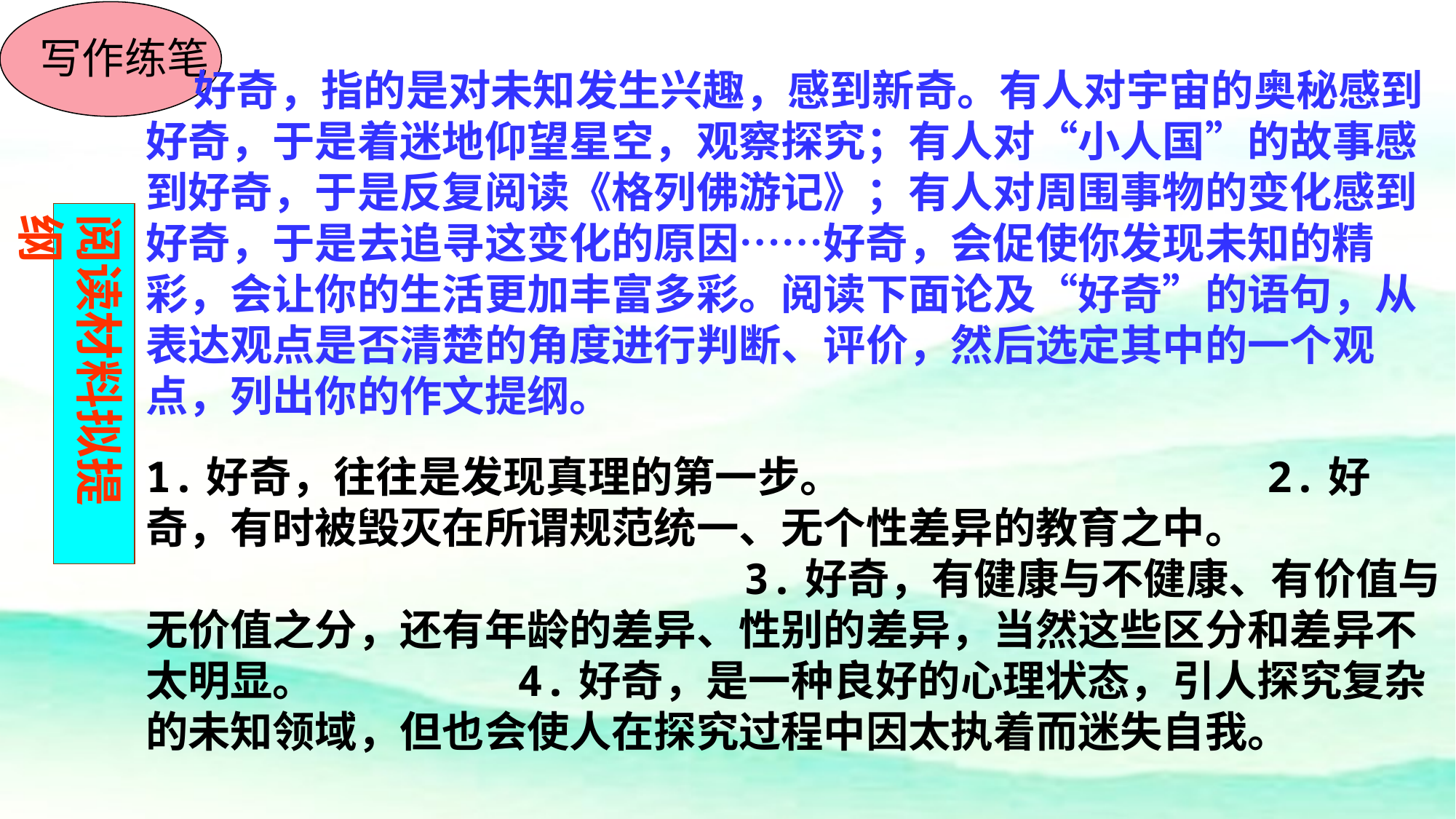

写作练笔
    好奇，指的是对未知发生兴趣，感到新奇。有人对宇宙的奥秘感到好奇，于是着迷地仰望星空，观察探究；有人对“小人国”的故事感到好奇，于是反复阅读《格列佛游记》；有人对周围事物的变化感到好奇，于是去追寻这变化的原因……好奇，会促使你发现未知的精彩，会让你的生活更加丰富多彩。阅读下面论及“好奇”的语句，从表达观点是否清楚的角度进行判断、评价，然后选定其中的一个观点，列出你的作文提纲。
阅读材料拟提纲
1.好奇，往往是发现真理的第一步。                                           2.好奇，有时被毁灭在所谓规范统一、无个性差异的教育之中。                                                                                  3.好奇，有健康与不健康、有价值与无价值之分，还有年龄的差异、性别的差异，当然这些区分和差异不太明显。                    4.好奇，是一种良好的心理状态，引人探究复杂的未知领域，但也会使人在探究过程中因太执着而迷失自我。